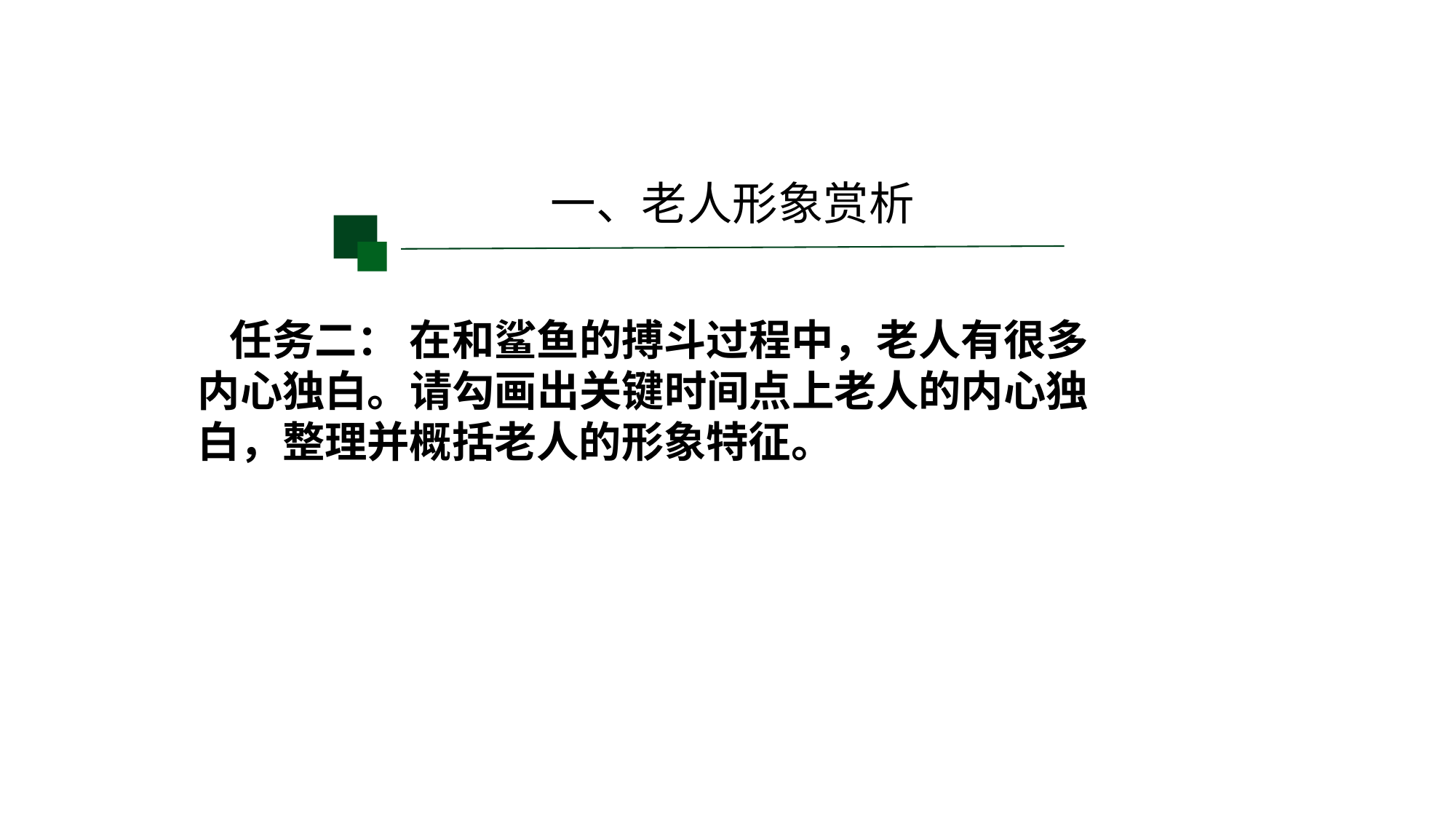

一、老人形象赏析

任务二： 在和鲨鱼的搏斗过程中，老人有很多内心独白。请勾画出关键时间点上老人的内心独白，整理并概括老人的形象特征。